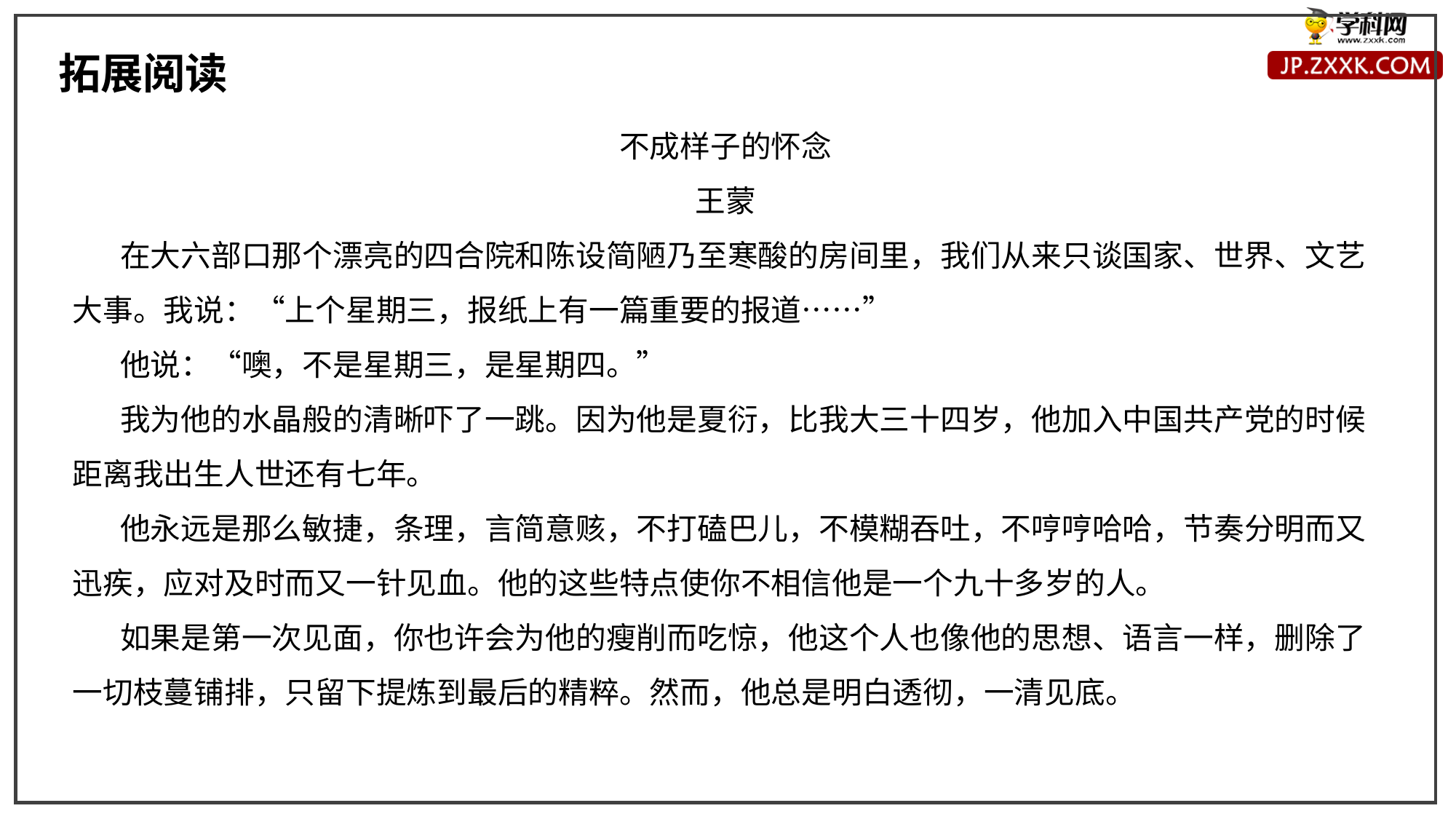

拓展阅读
不成样子的怀念
王蒙
      在大六部口那个漂亮的四合院和陈设简陋乃至寒酸的房间里，我们从来只谈国家、世界、文艺大事。我说：“上个星期三，报纸上有一篇重要的报道……”
      他说：“噢，不是星期三，是星期四。”
      我为他的水晶般的清晰吓了一跳。因为他是夏衍，比我大三十四岁，他加入中国共产党的时候距离我出生人世还有七年。
      他永远是那么敏捷，条理，言简意赅，不打磕巴儿，不模糊吞吐，不哼哼哈哈，节奏分明而又迅疾，应对及时而又一针见血。他的这些特点使你不相信他是一个九十多岁的人。
      如果是第一次见面，你也许会为他的瘦削而吃惊，他这个人也像他的思想、语言一样，删除了一切枝蔓铺排，只留下提炼到最后的精粹。然而，他总是明白透彻，一清见底。